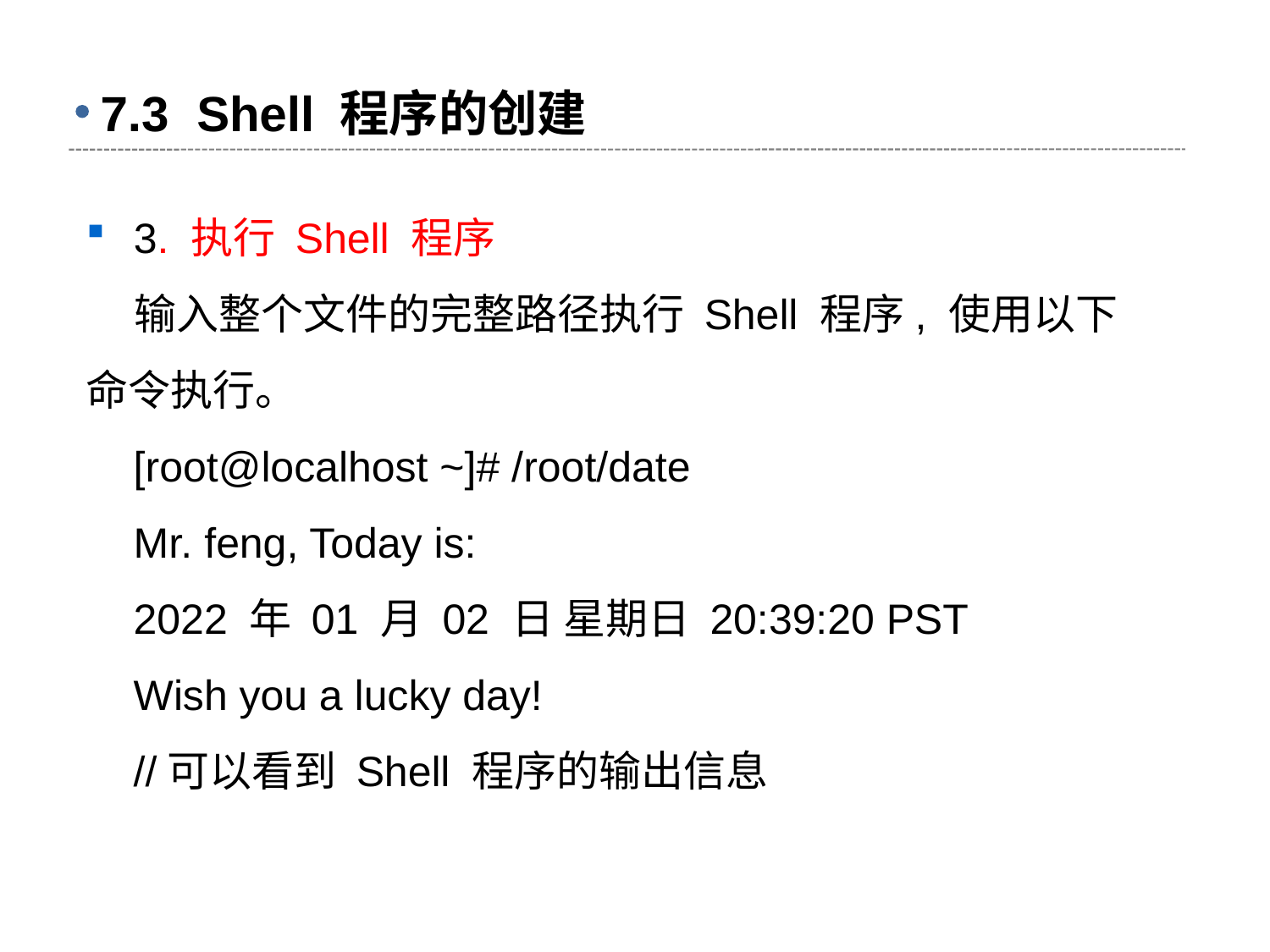

# 7.3  Shell 程序的创建
3. 执行 Shell 程序
    输入整个文件的完整路径执行 Shell 程序, 使用以下命令执行。
    [root@localhost ~]# /root/date
    Mr. feng, Today is:
    2022 年 01 月 02 日 星期日 20:39:20 PST
    Wish you a lucky day!
    //可以看到 Shell 程序的输出信息